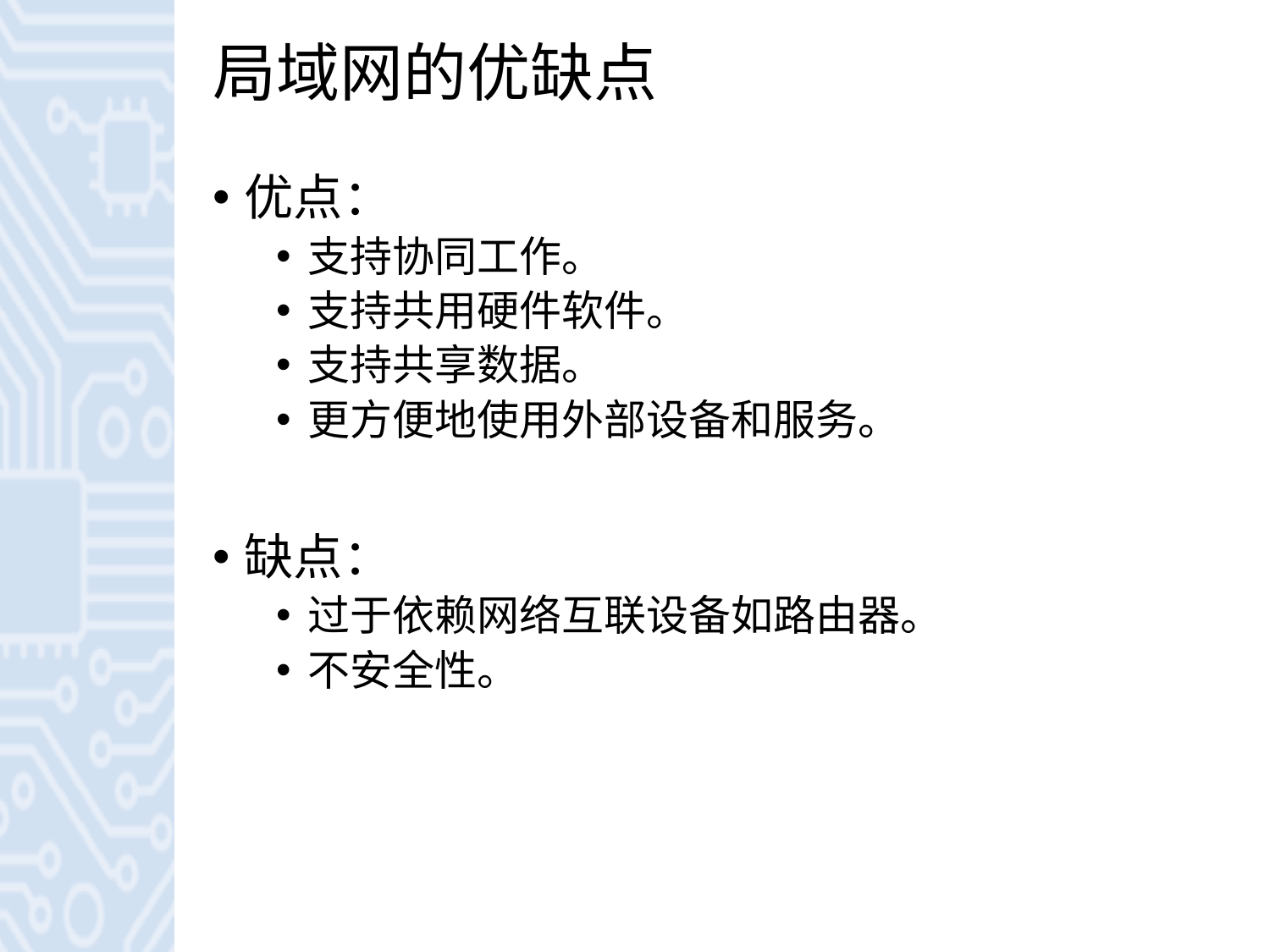

# 局域网的优缺点
优点：
支持协同工作。
支持共用硬件软件。
支持共享数据。
更方便地使用外部设备和服务。

缺点：
过于依赖网络互联设备如路由器。
不安全性。